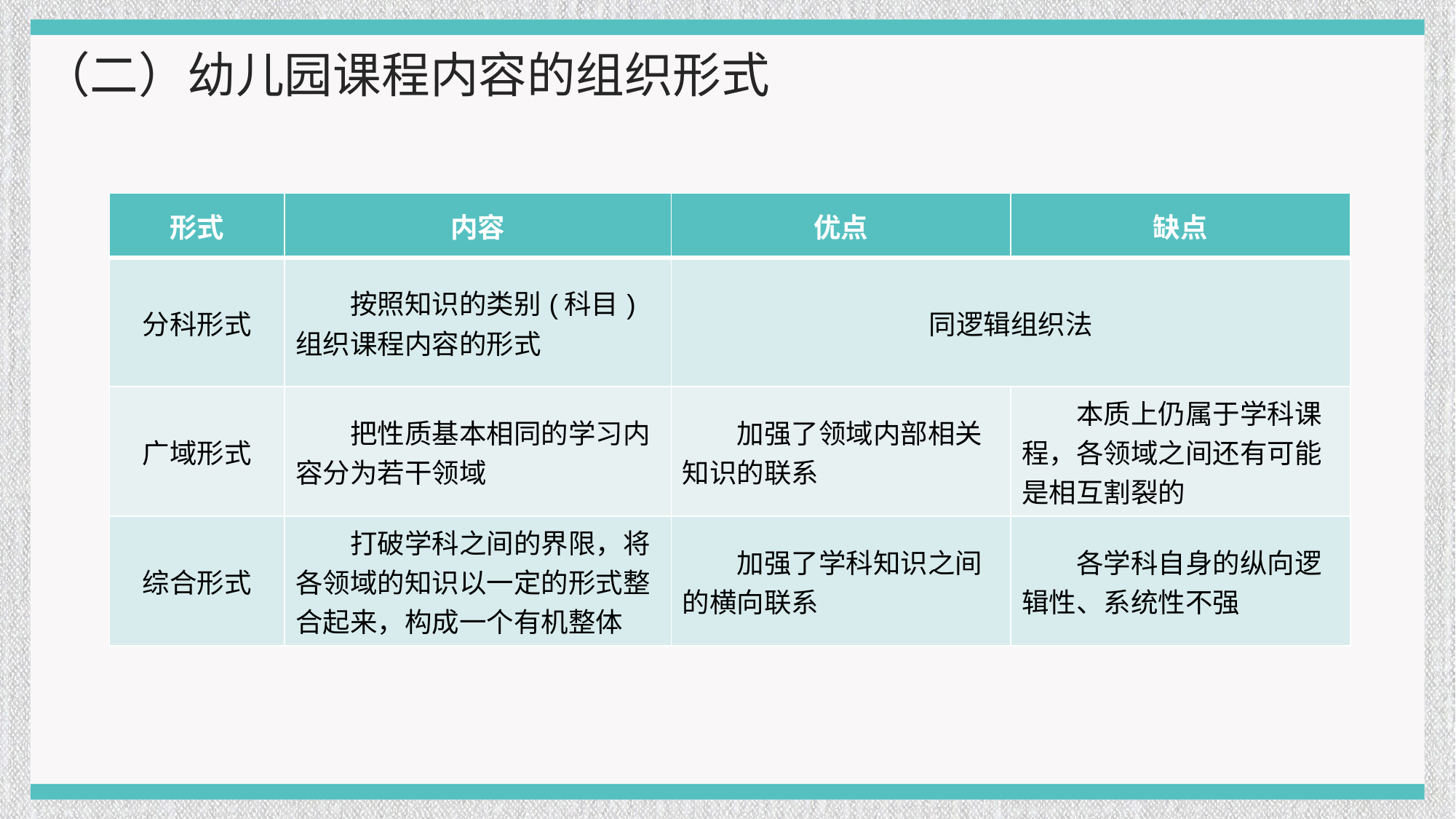

（二）幼儿园课程内容的组织形式
| 形式 | 内容 | 优点 | 缺点 |
| --- | --- | --- | --- |
| 分科形式 | 按照知识的类别(科目)组织课程内容的形式 | 同逻辑组织法 |  |
| 广域形式 | 把性质基本相同的学习内容分为若干领域 | 加强了领域内部相关知识的联系 | 本质上仍属于学科课程，各领域之间还有可能是相互割裂的 |
| 综合形式 | 打破学科之间的界限，将各领域的知识以一定的形式整合起来，构成一个有机整体 | 加强了学科知识之间的横向联系 | 各学科自身的纵向逻辑性、系统性不强 |